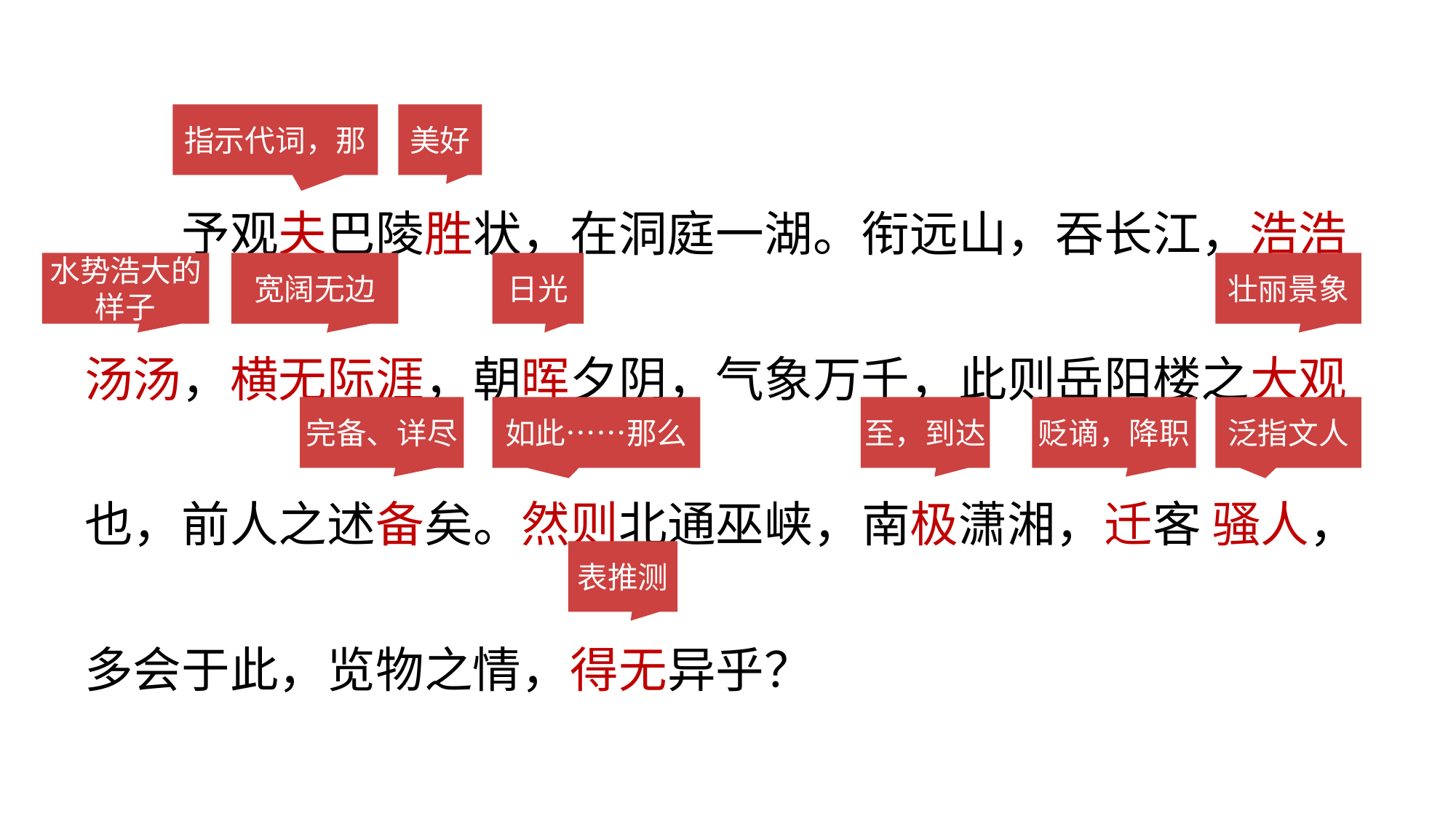

指示代词，那
美好
予观夫巴陵胜状，在洞庭一湖。衔远山，吞长江，浩浩汤汤，横无际涯，朝晖夕阴，气象万千，此则岳阳楼之大观也，前人之述备矣。然则北通巫峡，南极潇湘，迁客 骚人，多会于此，览物之情，得无异乎？
水势浩大的样子
宽阔无边
日光
壮丽景象
完备、详尽
如此……那么
至，到达
贬谪，降职
泛指文人
表推测